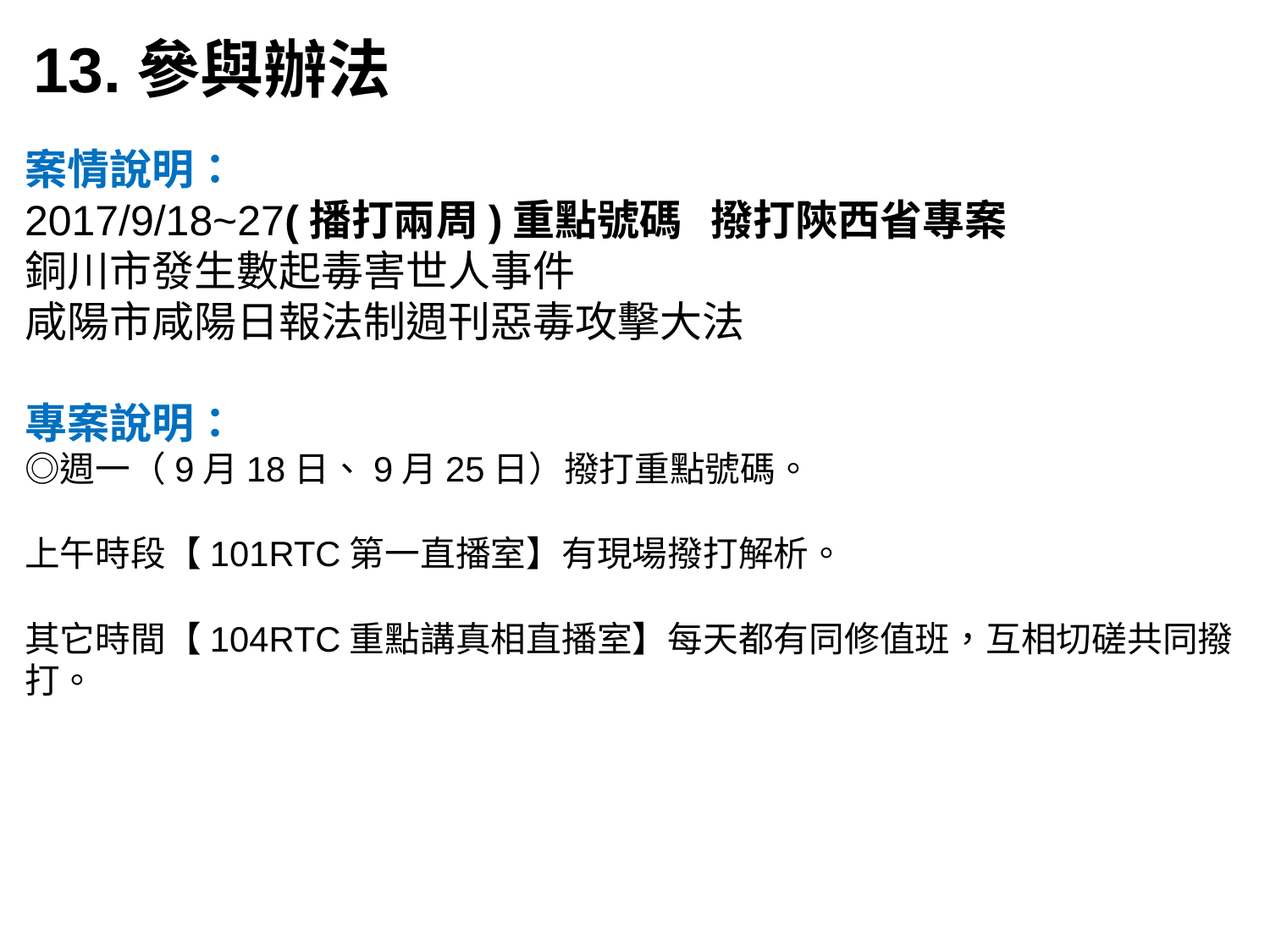

13.參與辦法
案情說明：
2017/9/18~27(播打兩周)重點號碼   撥打陝西省專案
銅川市發生數起毒害世人事件
咸陽市咸陽日報法制週刊惡毒攻擊大法

專案說明：
◎週一（9月18日、9月25日）撥打重點號碼。
上午時段【101RTC第一直播室】有現場撥打解析。

其它時間【104RTC重點講真相直播室】每天都有同修值班，互相切磋共同撥打。